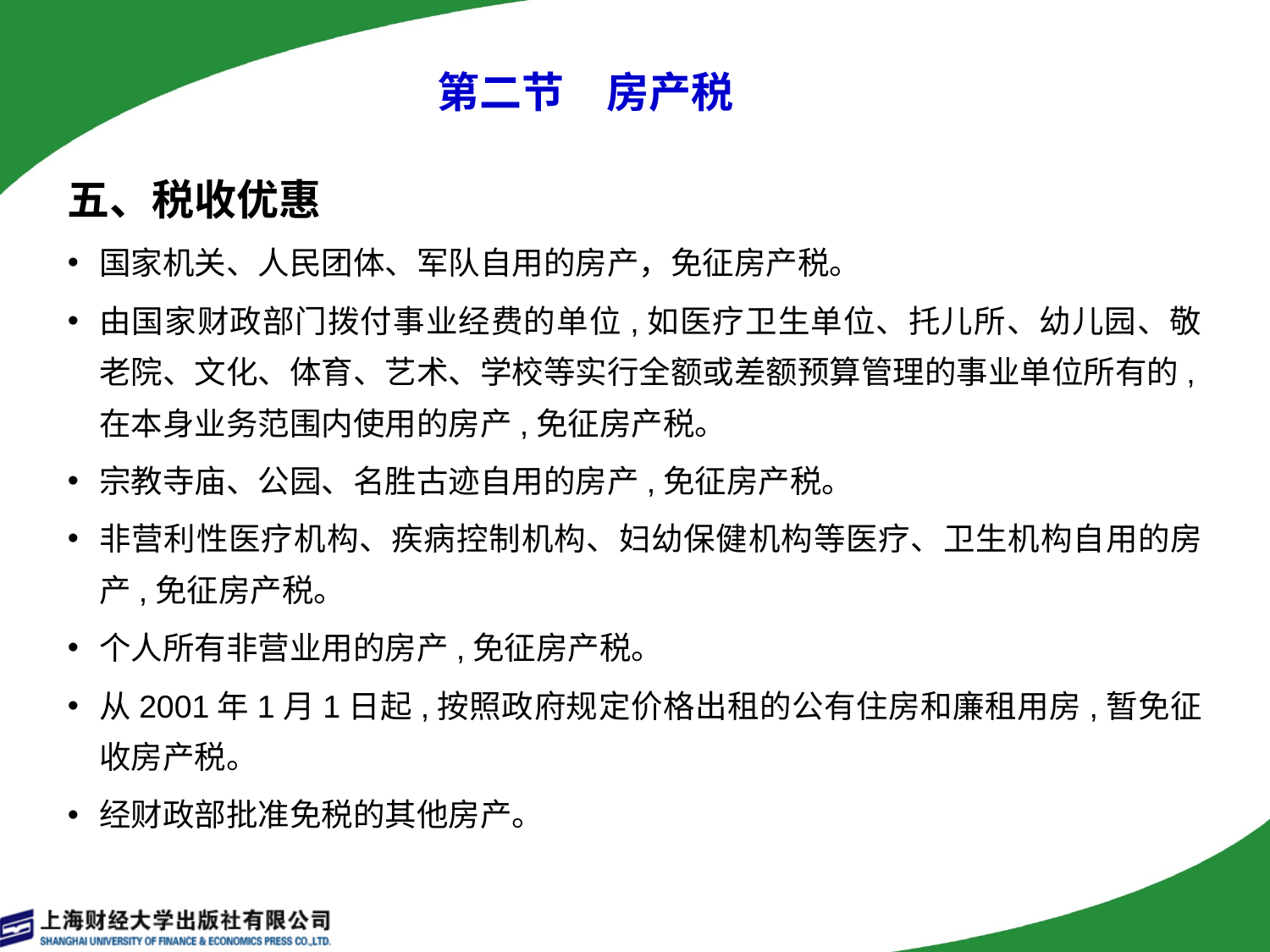

# 第二节　房产税
五、税收优惠
国家机关、人民团体、军队自用的房产，免征房产税。
由国家财政部门拨付事业经费的单位,如医疗卫生单位、托儿所、幼儿园、敬老院、文化、体育、艺术、学校等实行全额或差额预算管理的事业单位所有的,在本身业务范围内使用的房产,免征房产税。
宗教寺庙、公园、名胜古迹自用的房产,免征房产税。
非营利性医疗机构、疾病控制机构、妇幼保健机构等医疗、卫生机构自用的房产,免征房产税。
个人所有非营业用的房产,免征房产税。
从2001年1月1日起,按照政府规定价格出租的公有住房和廉租用房,暂免征收房产税。
经财政部批准免税的其他房产。